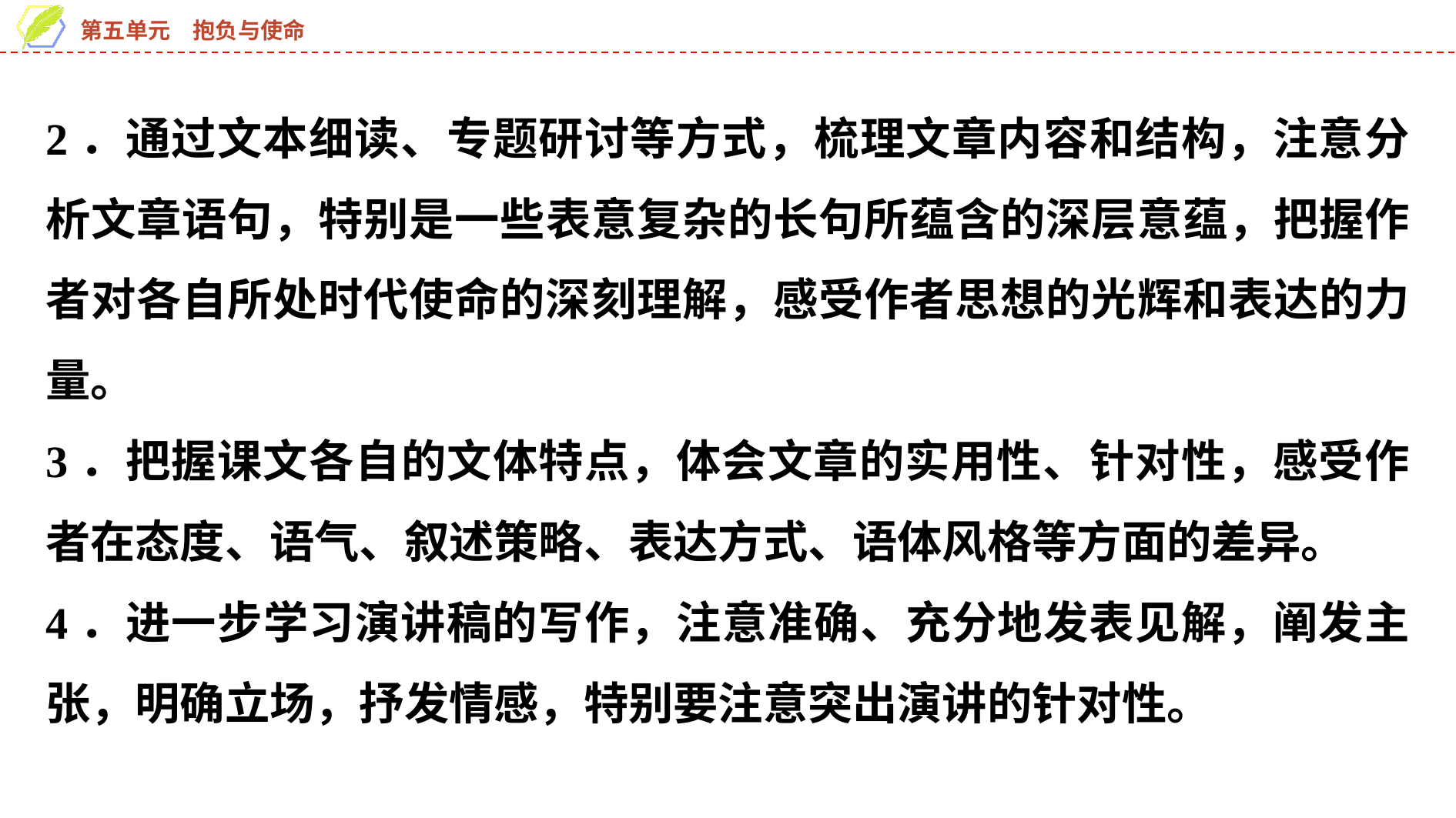

2．通过文本细读、专题研讨等方式，梳理文章内容和结构，注意分析文章语句，特别是一些表意复杂的长句所蕴含的深层意蕴，把握作者对各自所处时代使命的深刻理解，感受作者思想的光辉和表达的力量。
3．把握课文各自的文体特点，体会文章的实用性、针对性，感受作者在态度、语气、叙述策略、表达方式、语体风格等方面的差异。
4．进一步学习演讲稿的写作，注意准确、充分地发表见解，阐发主张，明确立场，抒发情感，特别要注意突出演讲的针对性。